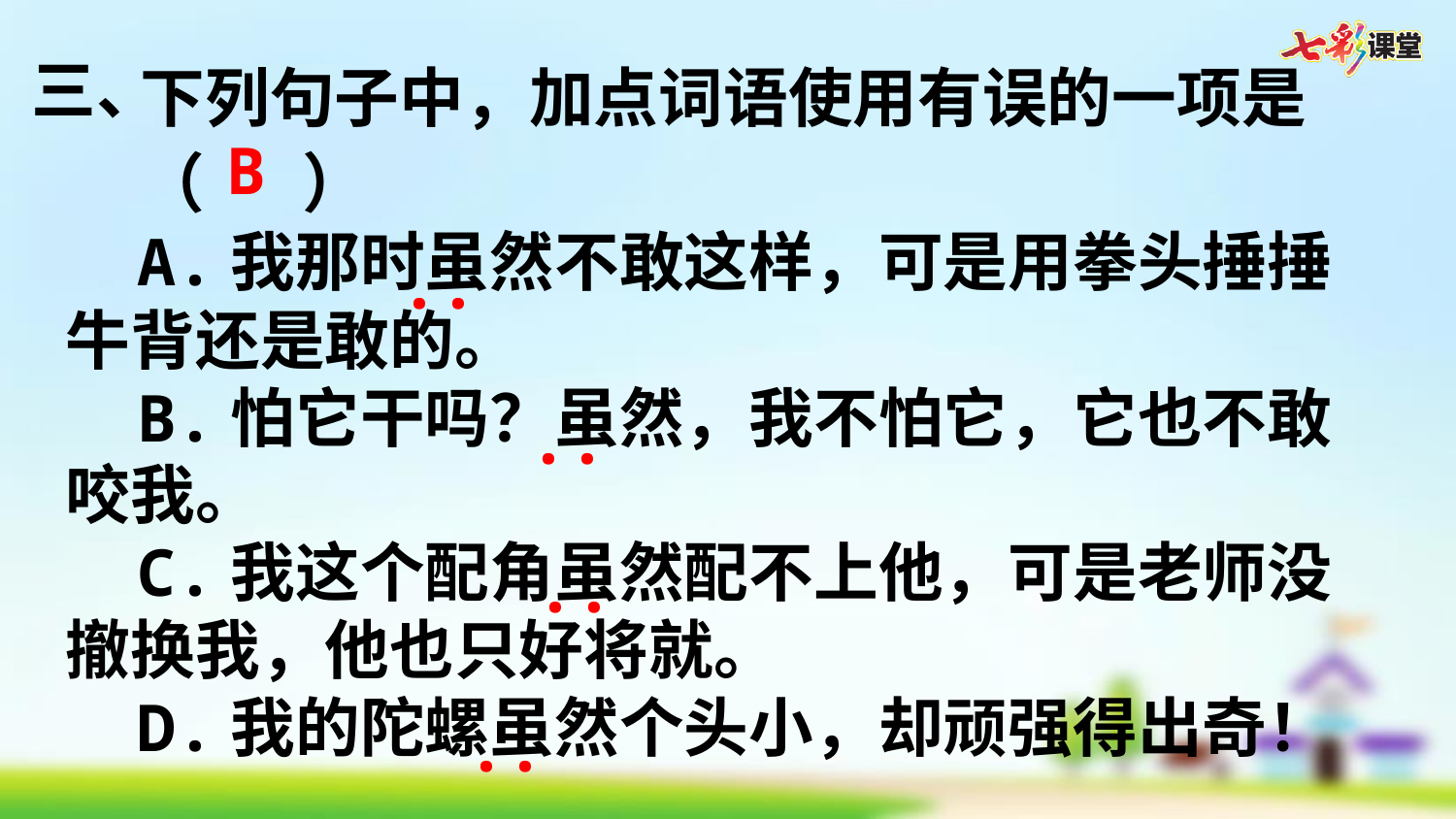

三、
下列句子中，加点词语使用有误的一项是（   ）
B
A.我那时虽然不敢这样，可是用拳头捶捶牛背还是敢的。
B.怕它干吗？虽然，我不怕它，它也不敢咬我。
C.我这个配角虽然配不上他，可是老师没撤换我，他也只好将就。
D.我的陀螺虽然个头小，却顽强得出奇！
··
··
··
··